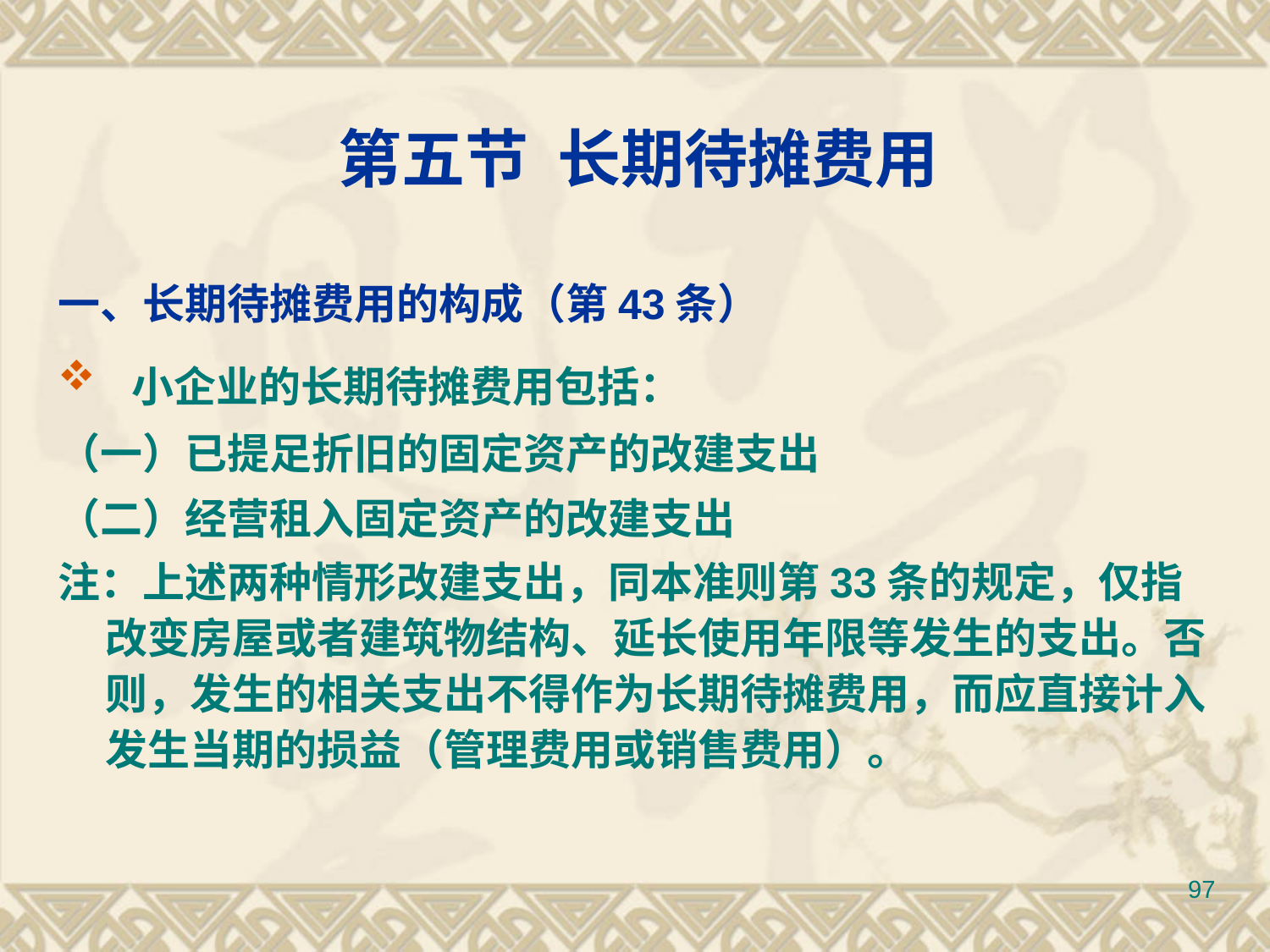

# 第五节  长期待摊费用
一、长期待摊费用的构成（第43条）
 小企业的长期待摊费用包括：
（一）已提足折旧的固定资产的改建支出
（二）经营租入固定资产的改建支出
注：上述两种情形改建支出，同本准则第33条的规定，仅指改变房屋或者建筑物结构、延长使用年限等发生的支出。否则，发生的相关支出不得作为长期待摊费用，而应直接计入发生当期的损益（管理费用或销售费用）。
97